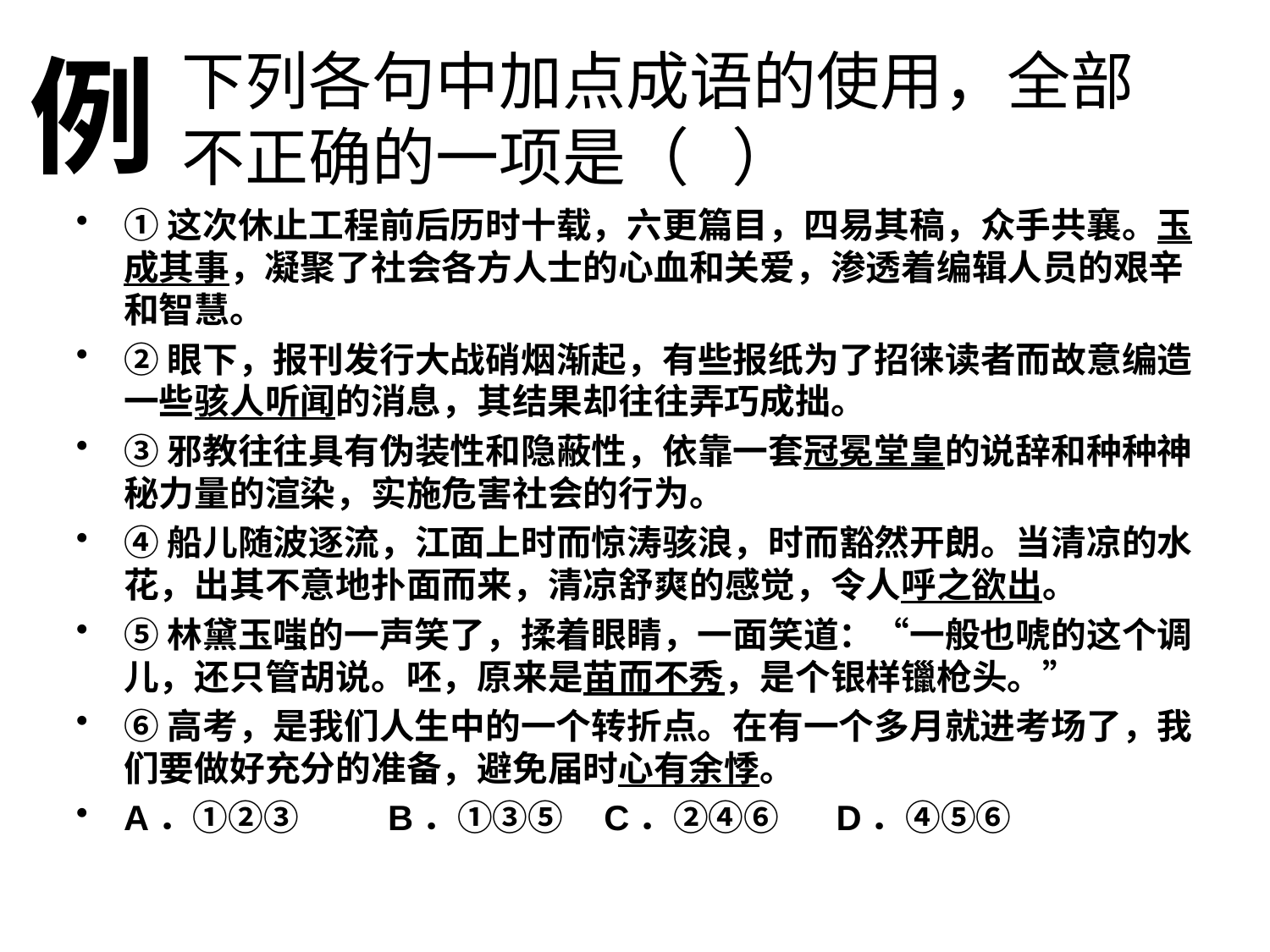

例
# 下列各句中加点成语的使用，全部不正确的一项是（   ）
①这次休止工程前后历时十载，六更篇目，四易其稿，众手共襄。玉成其事，凝聚了社会各方人士的心血和关爱，渗透着编辑人员的艰辛和智慧。
②眼下，报刊发行大战硝烟渐起，有些报纸为了招徕读者而故意编造一些骇人听闻的消息，其结果却往往弄巧成拙。
③邪教往往具有伪装性和隐蔽性，依靠一套冠冕堂皇的说辞和种种神秘力量的渲染，实施危害社会的行为。
④船儿随波逐流，江面上时而惊涛骇浪，时而豁然开朗。当清凉的水花，出其不意地扑面而来，清凉舒爽的感觉，令人呼之欲出。
⑤林黛玉嗤的一声笑了，揉着眼睛，一面笑道：“一般也唬的这个调儿，还只管胡说。呸，原来是苗而不秀，是个银样镴枪头。”
⑥高考，是我们人生中的一个转折点。在有一个多月就进考场了，我们要做好充分的准备，避免届时心有余悸。
A．①②③          B．①③⑤    C．②④⑥      D．④⑤⑥